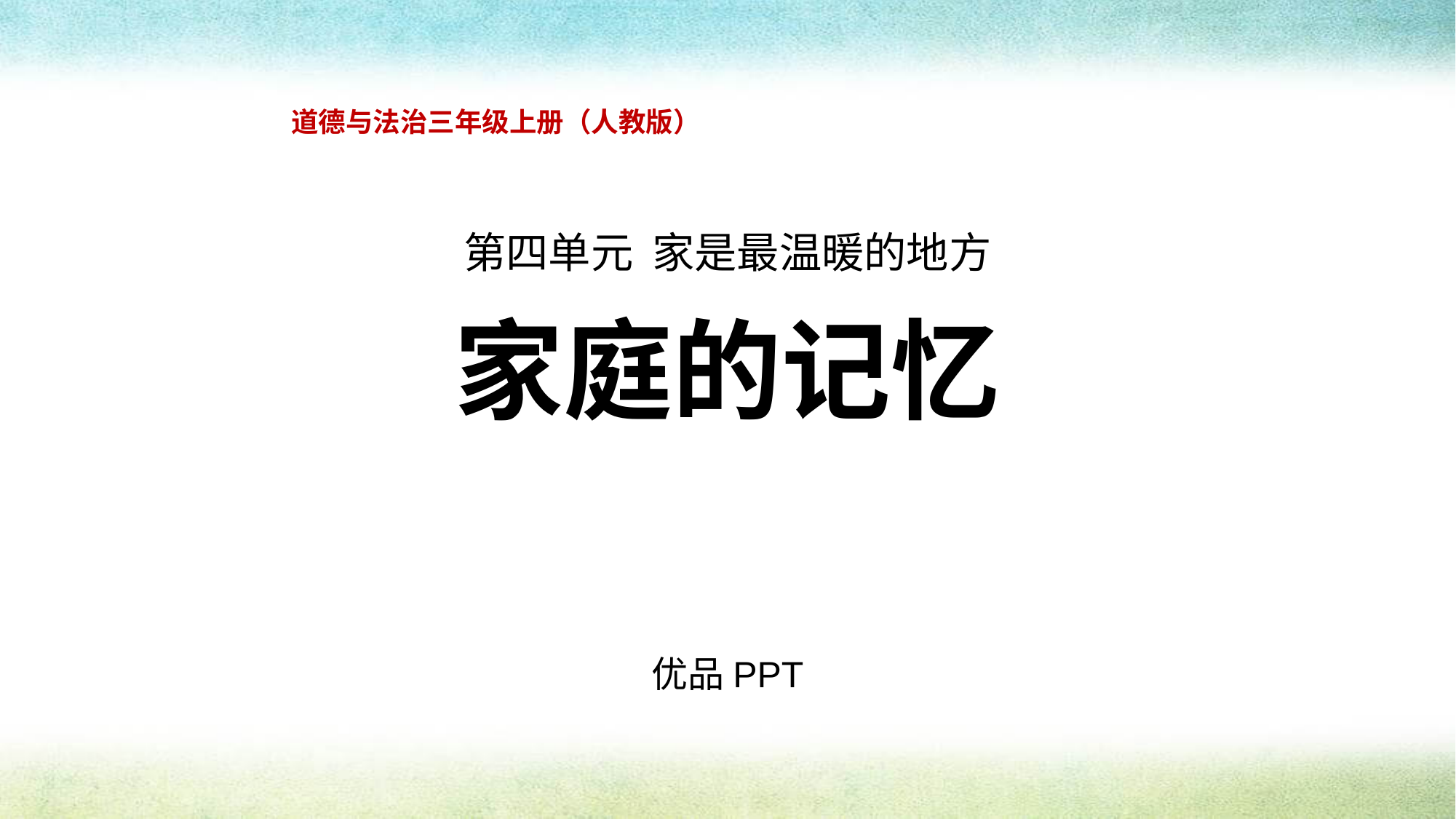

道德与法治三年级上册（人教版）
第四单元  家是最温暖的地方

家庭的记忆
优品PPT